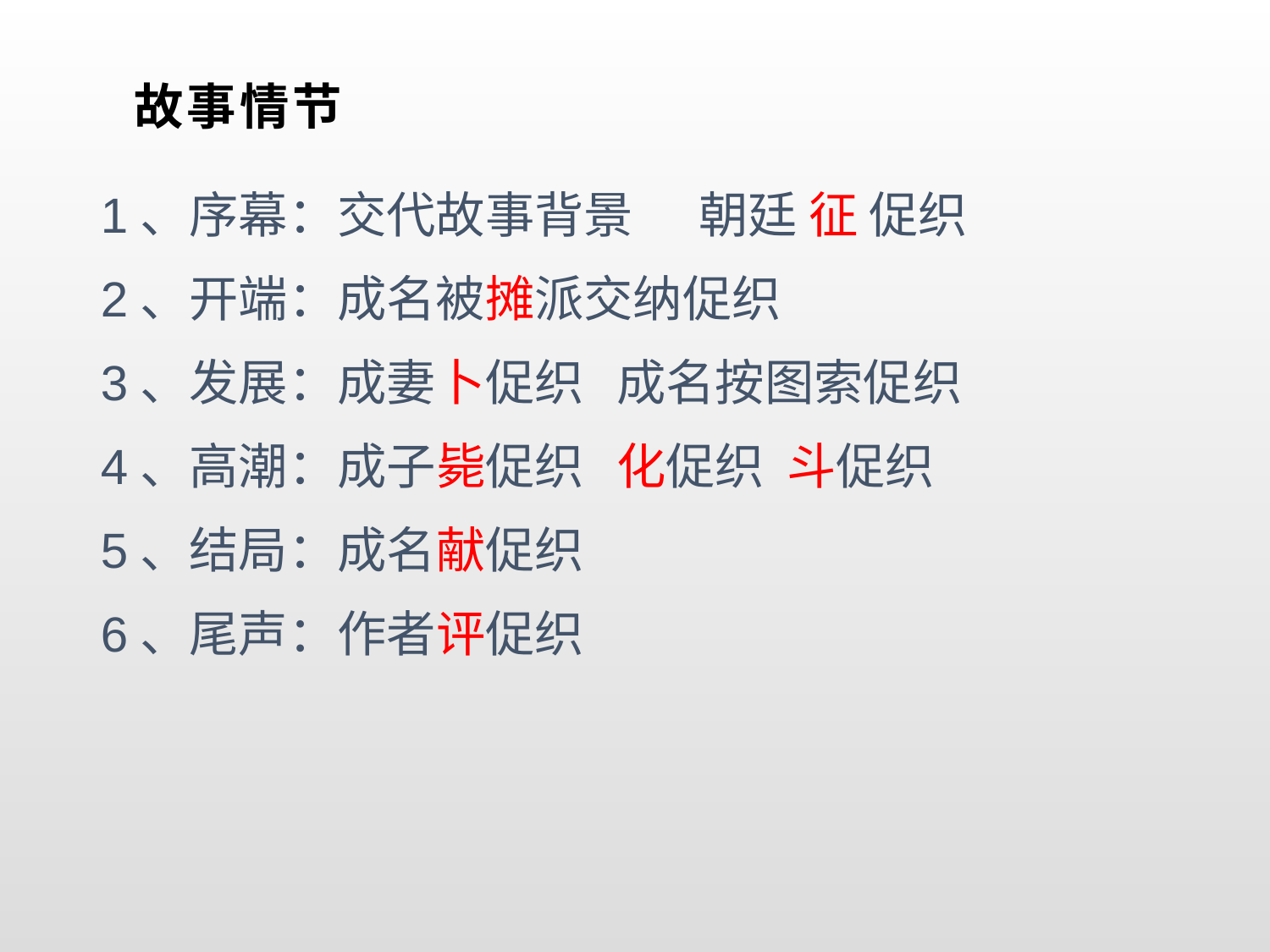

# 故事情节
   1、序幕：交代故事背景      朝廷 征 促织
   2、开端：成名被摊派交纳促织
   3、发展：成妻卜促织   成名按图索促织
   4、高潮：成子毙促织   化促织  斗促织
   5、结局：成名献促织
   6、尾声：作者评促织